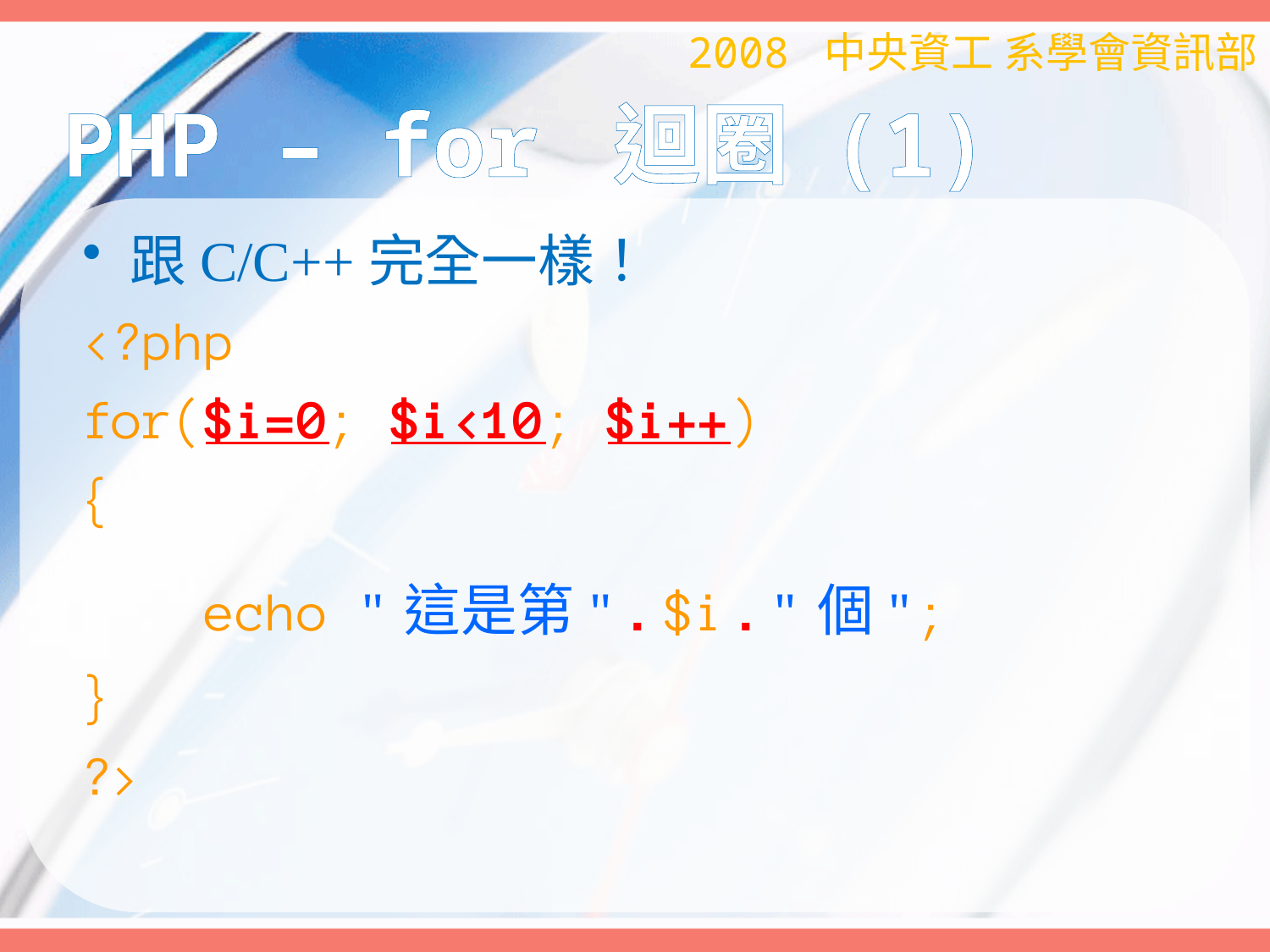

2008 中央資工 系學會資訊部
# PHP – for 迴圈 (1)

跟C/C++完全一樣！
<?php
for($i=0; $i<10; $i++)
{
    echo "這是第".$i."個";
}
?>